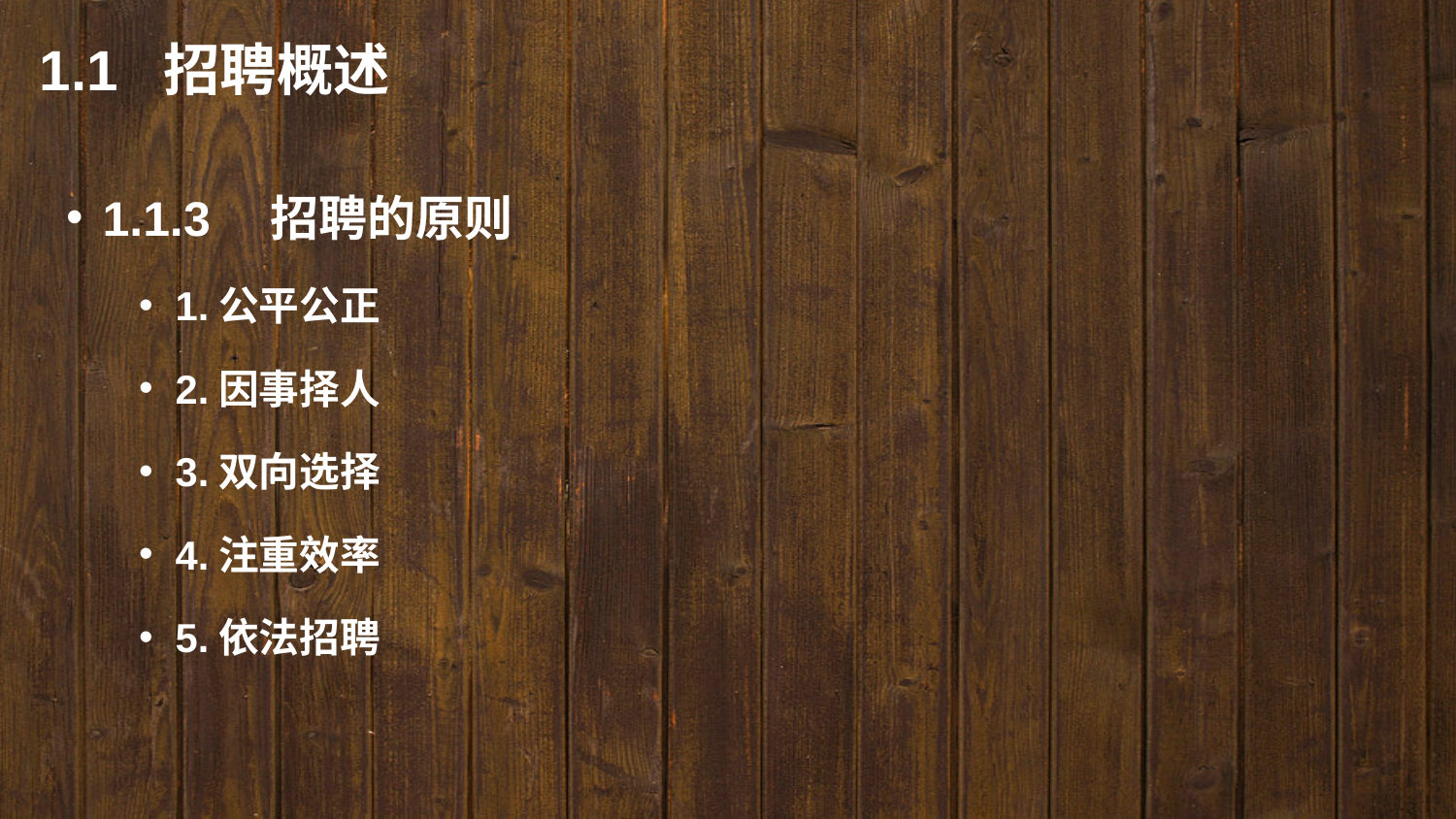

1.1  招聘概述
1.1.3　招聘的原则
1.公平公正
2.因事择人
3.双向选择
4.注重效率
5.依法招聘